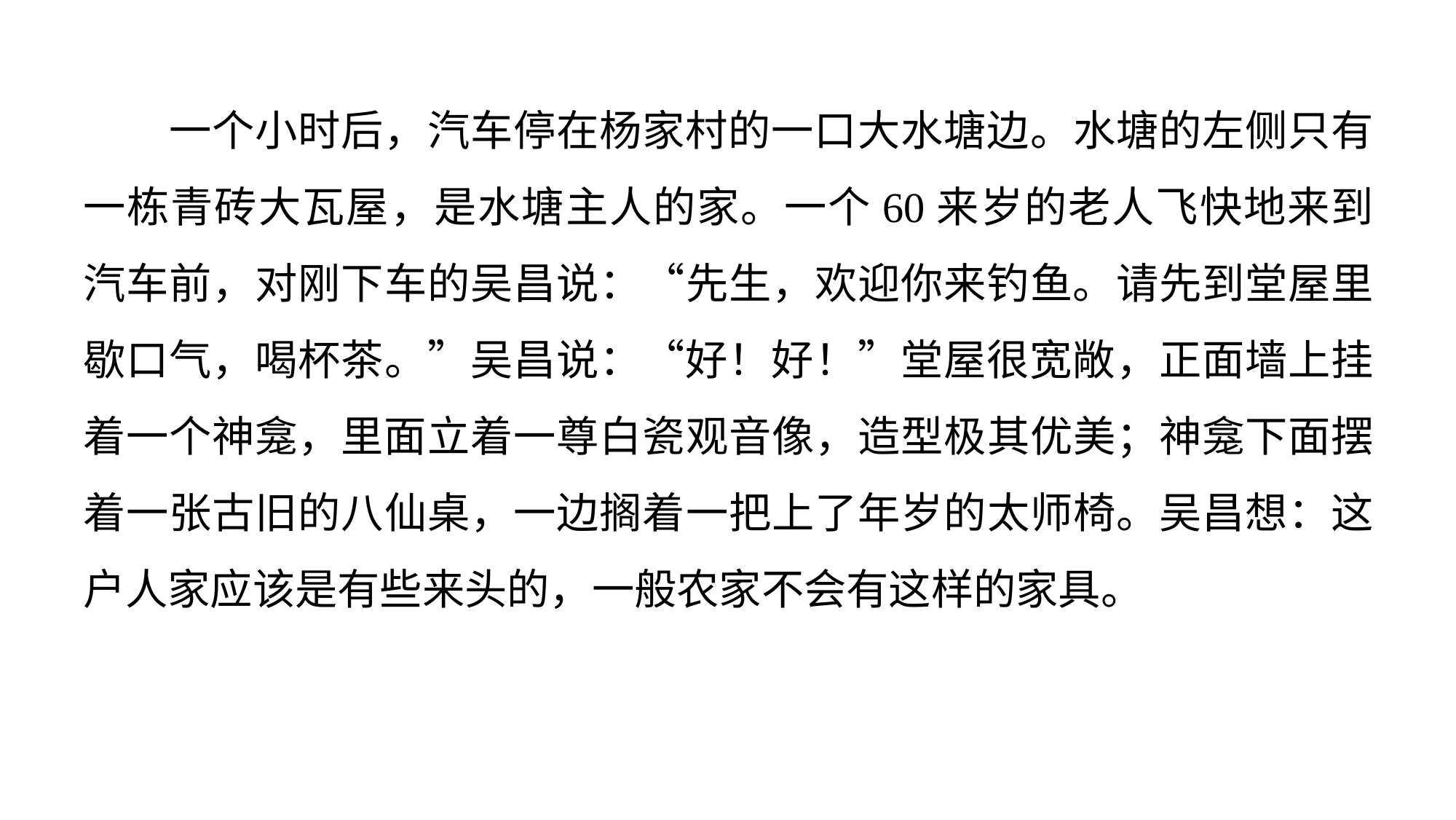

一个小时后，汽车停在杨家村的一口大水塘边。水塘的左侧只有一栋青砖大瓦屋，是水塘主人的家。一个60来岁的老人飞快地来到汽车前，对刚下车的吴昌说：“先生，欢迎你来钓鱼。请先到堂屋里歇口气，喝杯茶。”吴昌说：“好！好！”堂屋很宽敞，正面墙上挂着一个神龛，里面立着一尊白瓷观音像，造型极其优美；神龛下面摆着一张古旧的八仙桌，一边搁着一把上了年岁的太师椅。吴昌想：这户人家应该是有些来头的，一般农家不会有这样的家具。